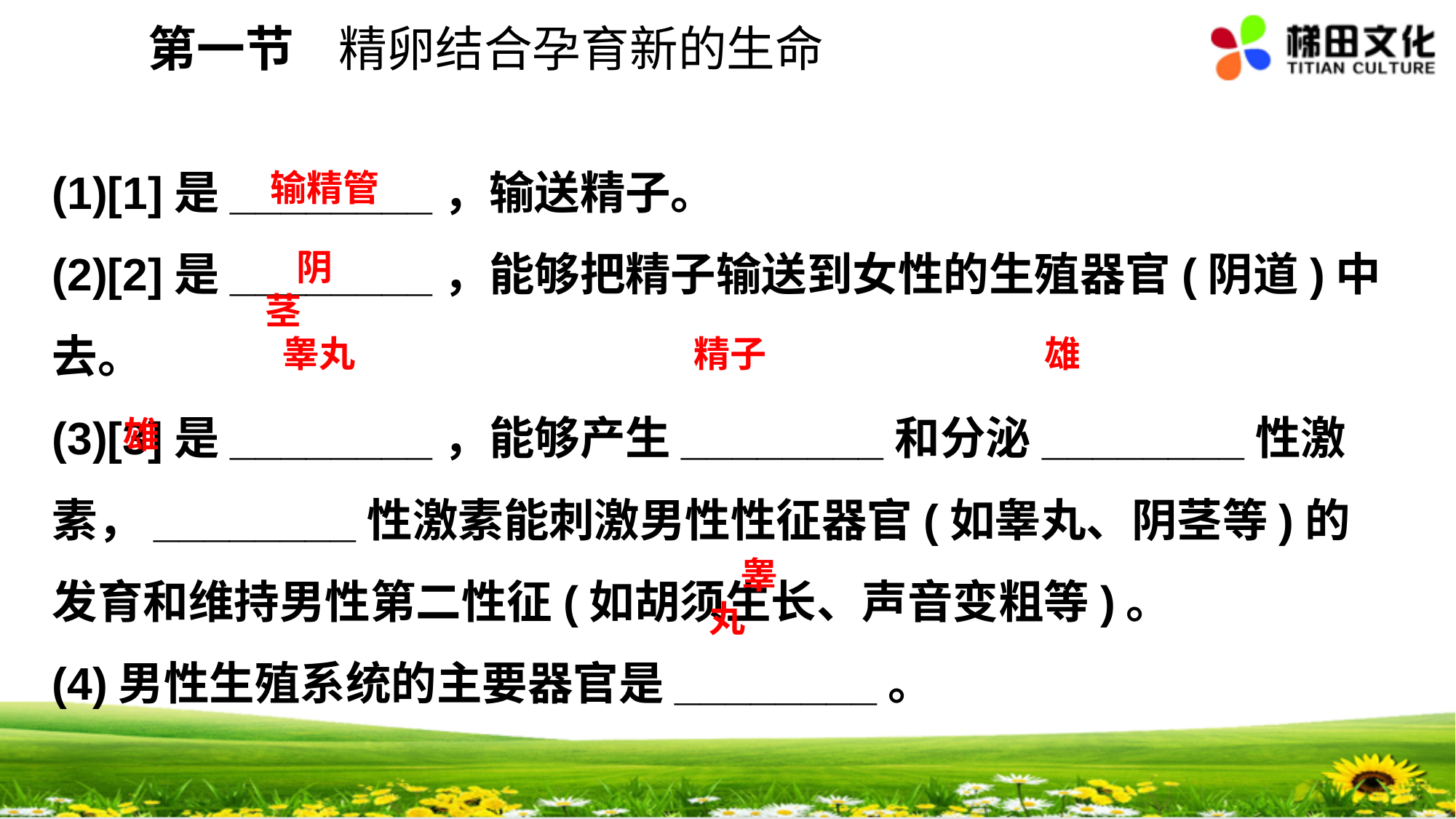

第一节    精卵结合孕育新的生命
(1)[1]是________，输送精子。
(2)[2]是________，能够把精子输送到女性的生殖器官(阴道)中去。
(3)[3]是________，能够产生________和分泌________性激素，________性激素能刺激男性性征器官(如睾丸、阴茎等)的发育和维持男性第二性征(如胡须生长、声音变粗等)。
(4)男性生殖系统的主要器官是________。
输精管
阴茎
睾丸
精子
雄
雄
睾丸